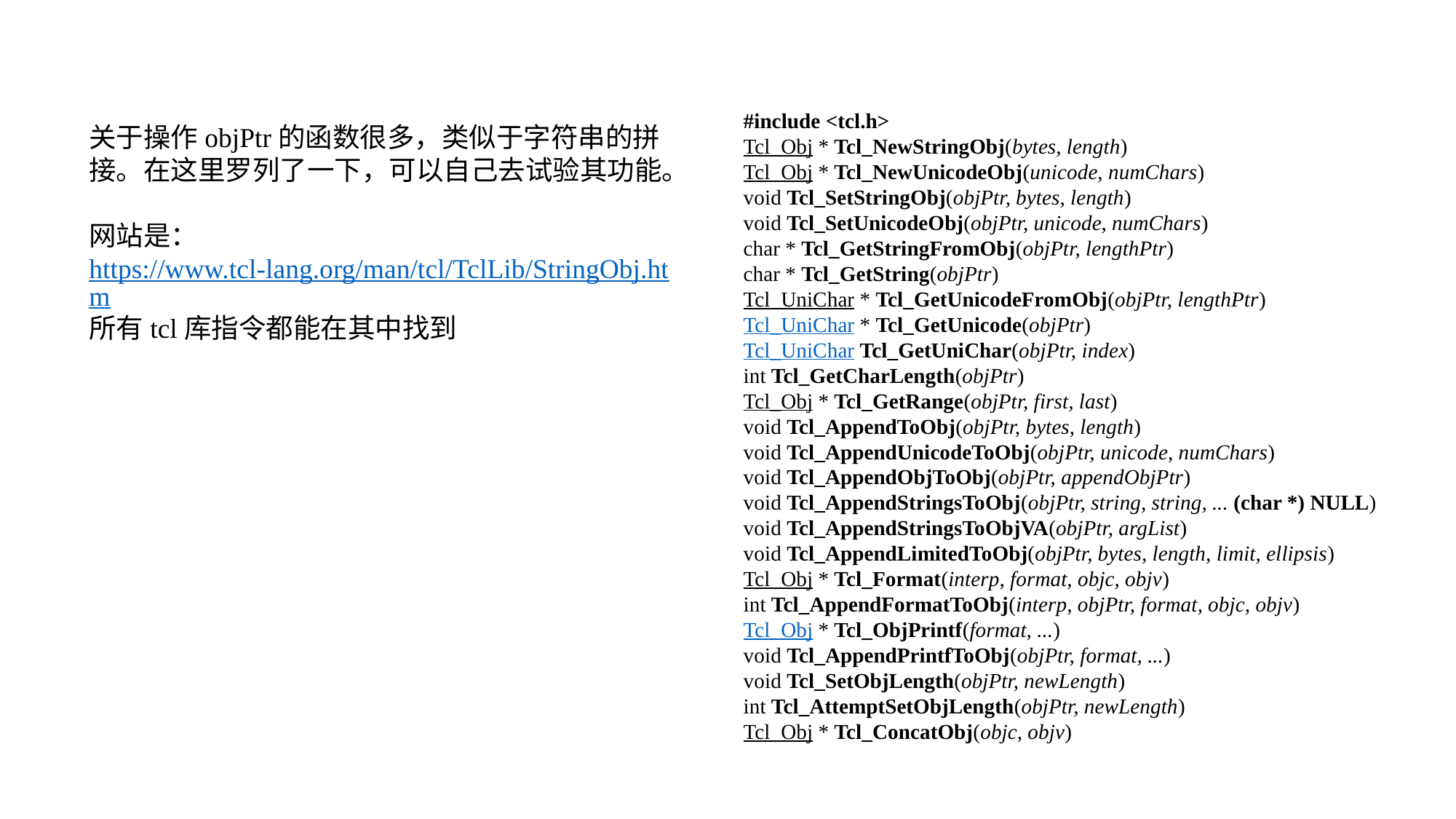

#include <tcl.h>
Tcl_Obj * Tcl_NewStringObj(bytes, length)
Tcl_Obj * Tcl_NewUnicodeObj(unicode, numChars)
void Tcl_SetStringObj(objPtr, bytes, length)
void Tcl_SetUnicodeObj(objPtr, unicode, numChars)
char * Tcl_GetStringFromObj(objPtr, lengthPtr)
char * Tcl_GetString(objPtr)
Tcl_UniChar * Tcl_GetUnicodeFromObj(objPtr, lengthPtr)
Tcl_UniChar * Tcl_GetUnicode(objPtr)
Tcl_UniChar Tcl_GetUniChar(objPtr, index)
int Tcl_GetCharLength(objPtr)
Tcl_Obj * Tcl_GetRange(objPtr, first, last)
void Tcl_AppendToObj(objPtr, bytes, length)
void Tcl_AppendUnicodeToObj(objPtr, unicode, numChars)
void Tcl_AppendObjToObj(objPtr, appendObjPtr)
void Tcl_AppendStringsToObj(objPtr, string, string, ... (char *) NULL)
void Tcl_AppendStringsToObjVA(objPtr, argList)
void Tcl_AppendLimitedToObj(objPtr, bytes, length, limit, ellipsis)
Tcl_Obj * Tcl_Format(interp, format, objc, objv)
int Tcl_AppendFormatToObj(interp, objPtr, format, objc, objv)
Tcl_Obj * Tcl_ObjPrintf(format, ...)
void Tcl_AppendPrintfToObj(objPtr, format, ...)
void Tcl_SetObjLength(objPtr, newLength)
int Tcl_AttemptSetObjLength(objPtr, newLength)
Tcl_Obj * Tcl_ConcatObj(objc, objv)
关于操作objPtr的函数很多，类似于字符串的拼接。在这里罗列了一下，可以自己去试验其功能。

网站是：https://www.tcl-lang.org/man/tcl/TclLib/StringObj.htm
所有tcl库指令都能在其中找到